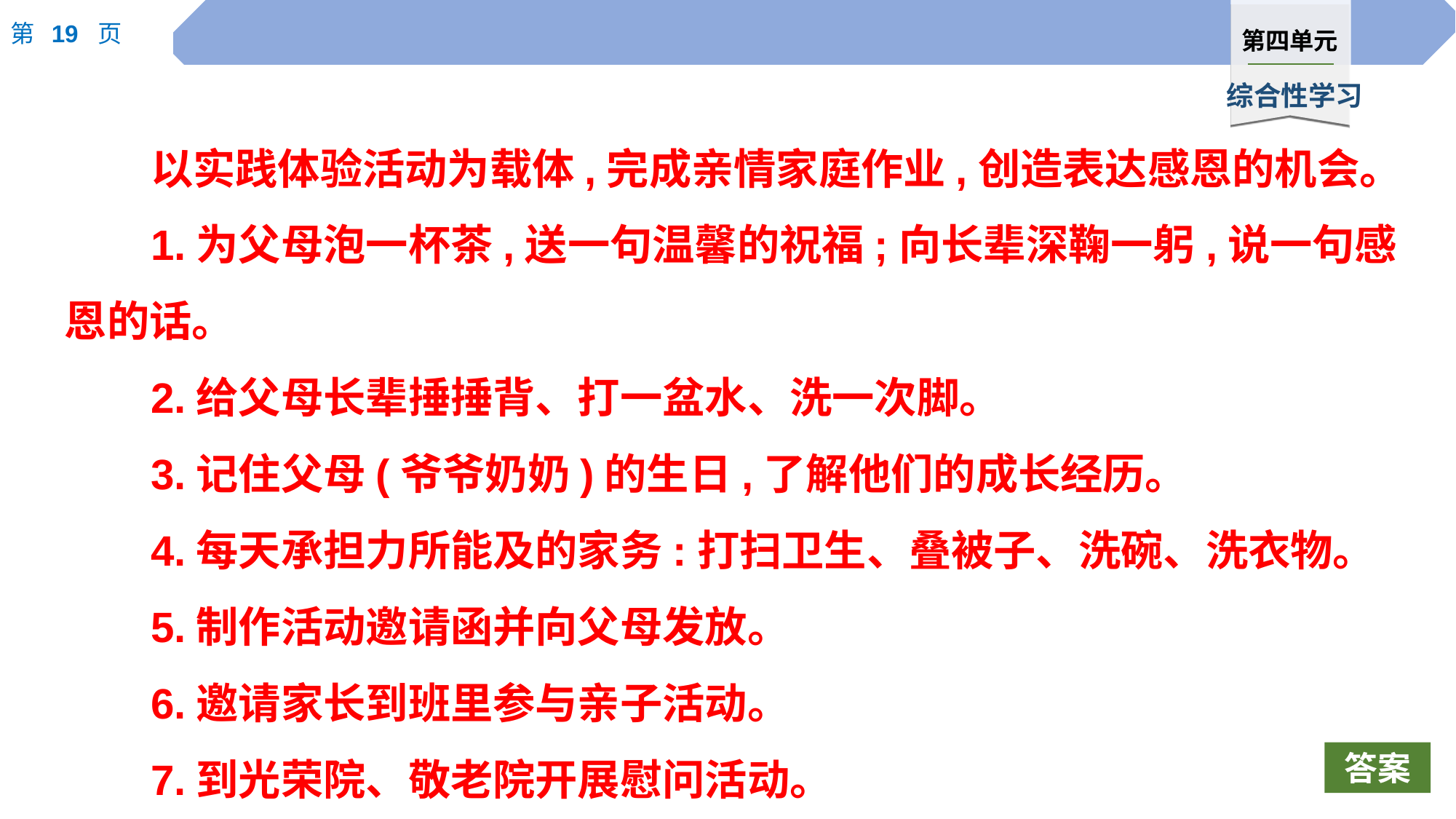

以实践体验活动为载体,完成亲情家庭作业,创造表达感恩的机会。
1.为父母泡一杯茶,送一句温馨的祝福;向长辈深鞠一躬,说一句感恩的话。
2.给父母长辈捶捶背、打一盆水、洗一次脚。
3.记住父母(爷爷奶奶)的生日,了解他们的成长经历。
4.每天承担力所能及的家务:打扫卫生、叠被子、洗碗、洗衣物。
5.制作活动邀请函并向父母发放。
6.邀请家长到班里参与亲子活动。
7.到光荣院、敬老院开展慰问活动。

答案